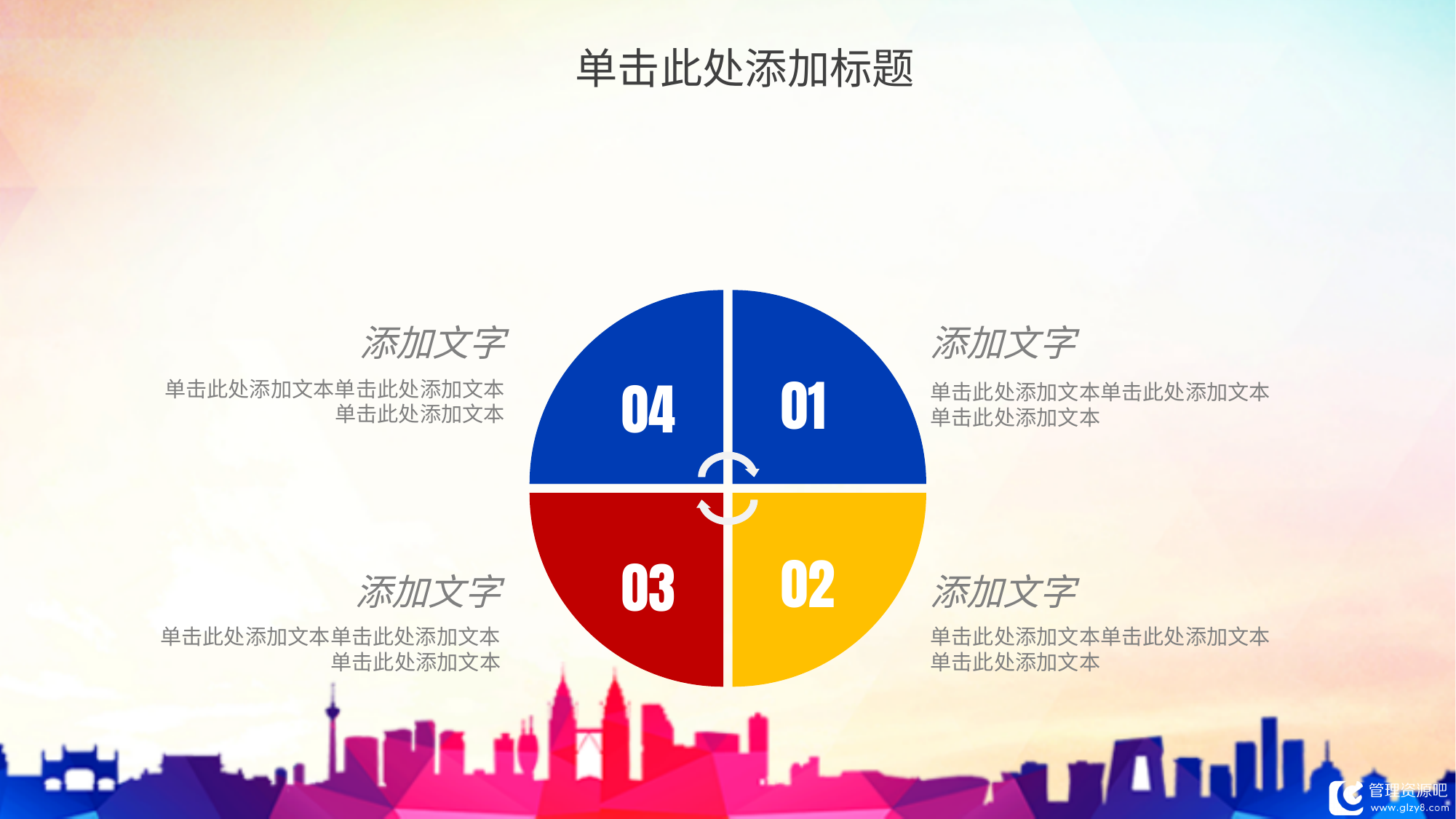

单击此处添加标题

01
04

02
03
添加文字
添加文字
单击此处添加文本单击此处添加文本
单击此处添加文本
单击此处添加文本单击此处添加文本
单击此处添加文本
添加文字
添加文字
单击此处添加文本单击此处添加文本
单击此处添加文本
单击此处添加文本单击此处添加文本
单击此处添加文本